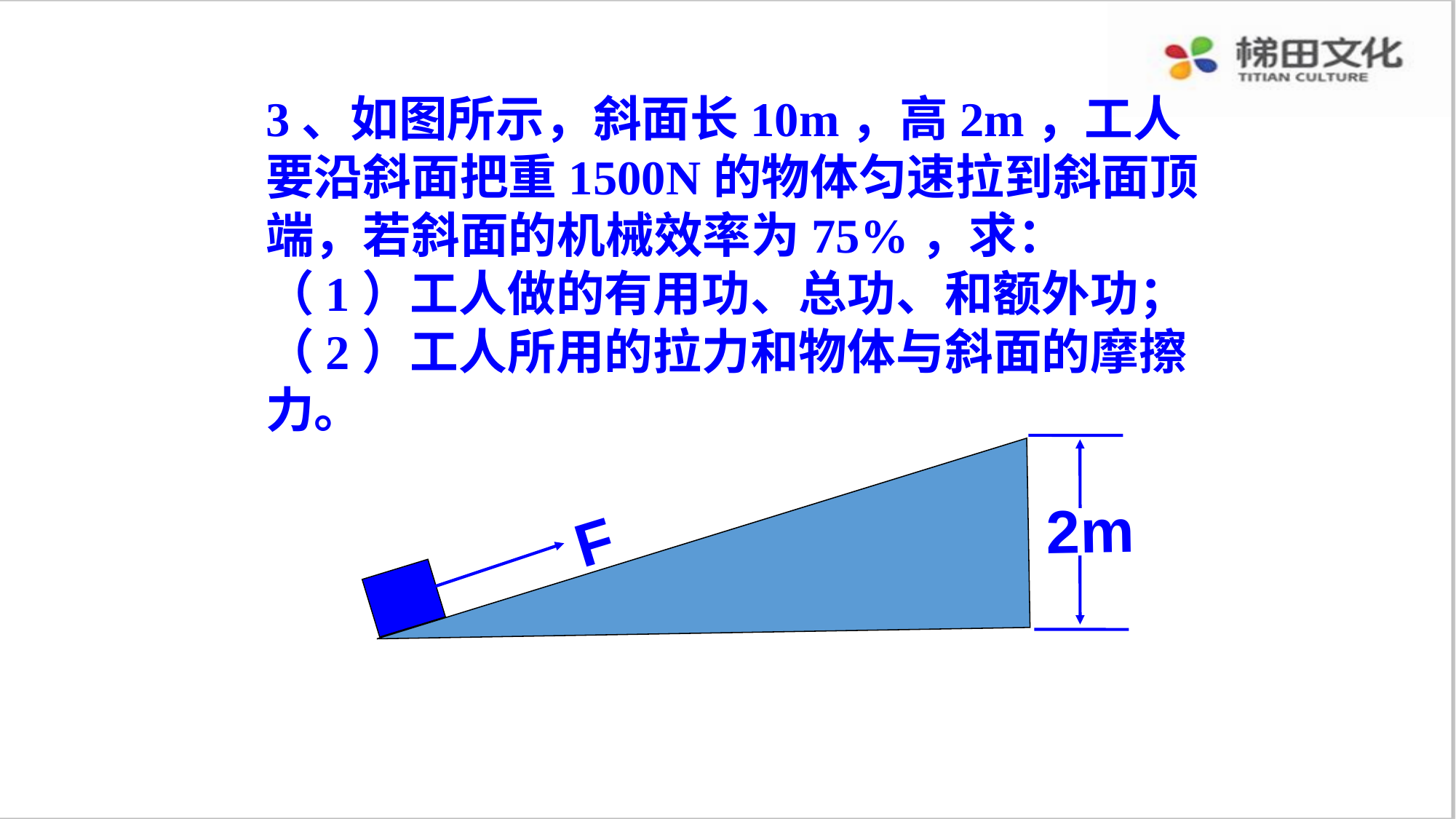

3、如图所示，斜面长10m，高2m，工人要沿斜面把重1500N的物体匀速拉到斜面顶端，若斜面的机械效率为75%，求：（1）工人做的有用功、总功、和额外功；（2）工人所用的拉力和物体与斜面的摩擦力。

2m
F